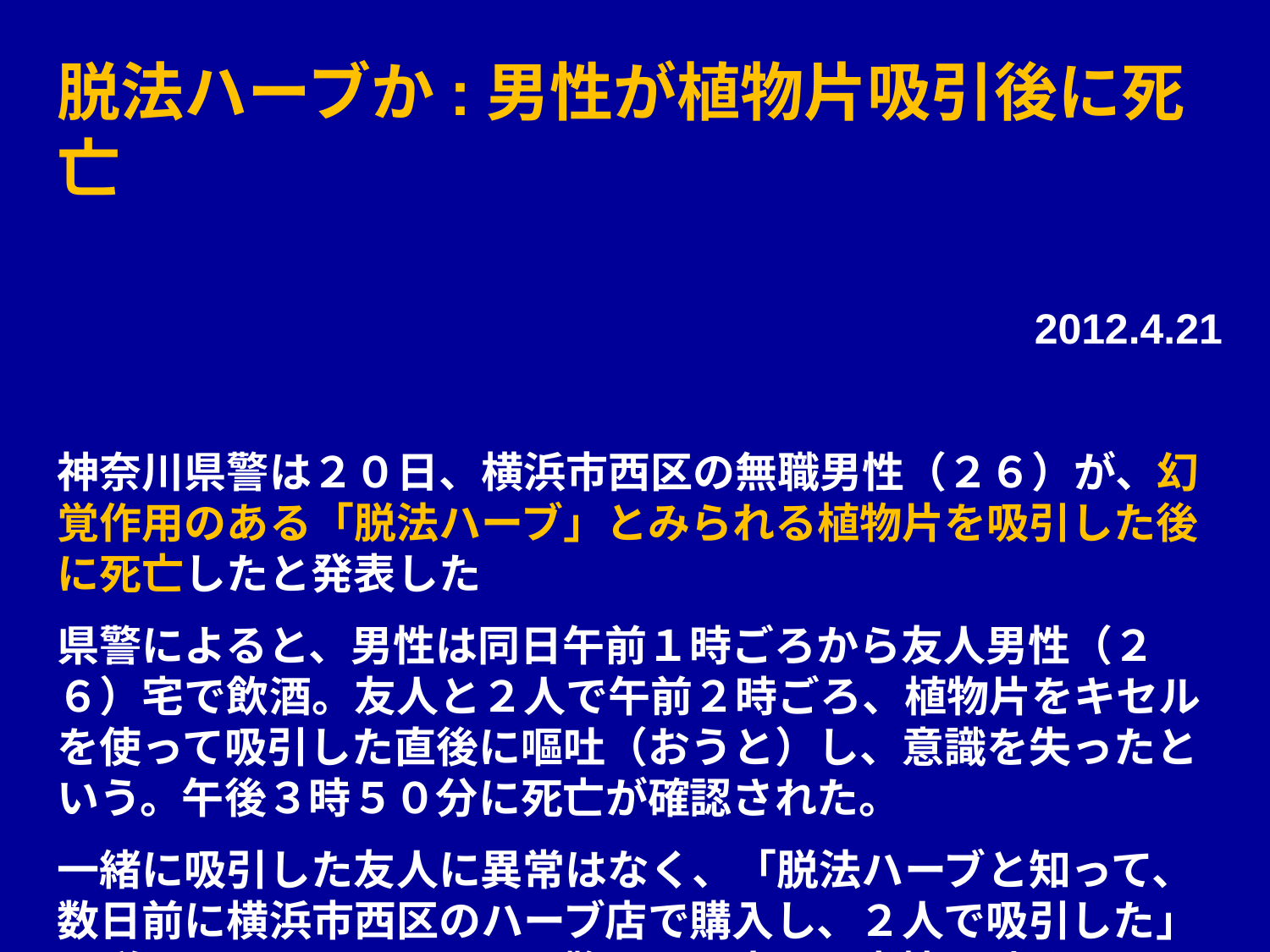

脱法ハーブか:男性が植物片吸引後に死亡
2012.4.21

神奈川県警は２０日、横浜市西区の無職男性（２６）が、幻覚作用のある「脱法ハーブ」とみられる植物片を吸引した後に死亡したと発表した
県警によると、男性は同日午前１時ごろから友人男性（２６）宅で飲酒。友人と２人で午前２時ごろ、植物片をキセルを使って吸引した直後に嘔吐（おうと）し、意識を失ったという。午後３時５０分に死亡が確認された。
一緒に吸引した友人に異常はなく、「脱法ハーブと知って、数日前に横浜市西区のハーブ店で購入し、２人で吸引した」と説明しているという。県警はこの店から事情を聴くとともに、吸引した植物片の成分も調べている。